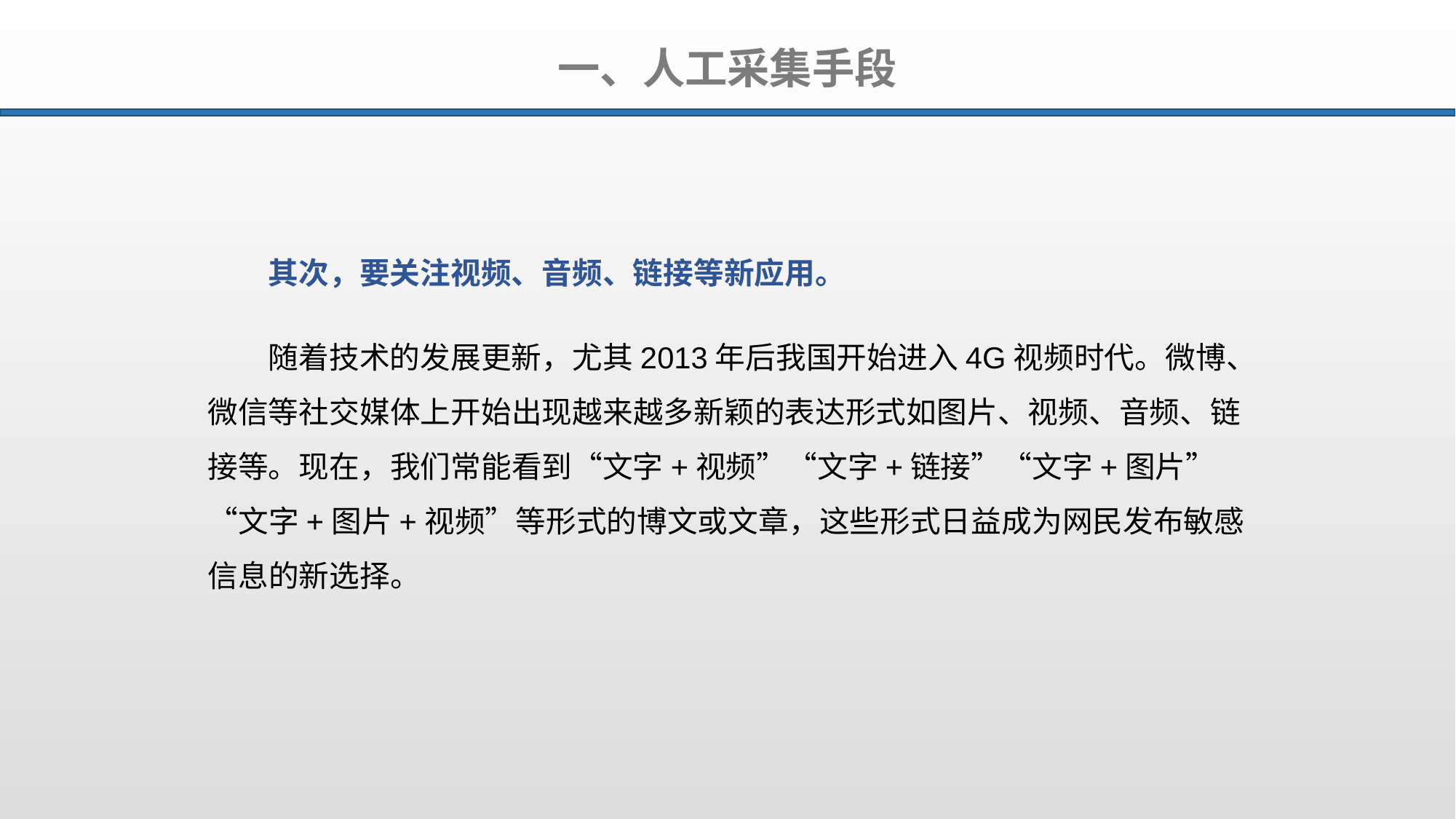

一、人工采集手段

其次，要关注视频、音频、链接等新应用。
随着技术的发展更新，尤其2013年后我国开始进入4G视频时代。微博、微信等社交媒体上开始出现越来越多新颖的表达形式如图片、视频、音频、链接等。现在，我们常能看到“文字+视频”“文字+链接”“文字+图片”“文字+图片+视频”等形式的博文或文章，这些形式日益成为网民发布敏感信息的新选择。